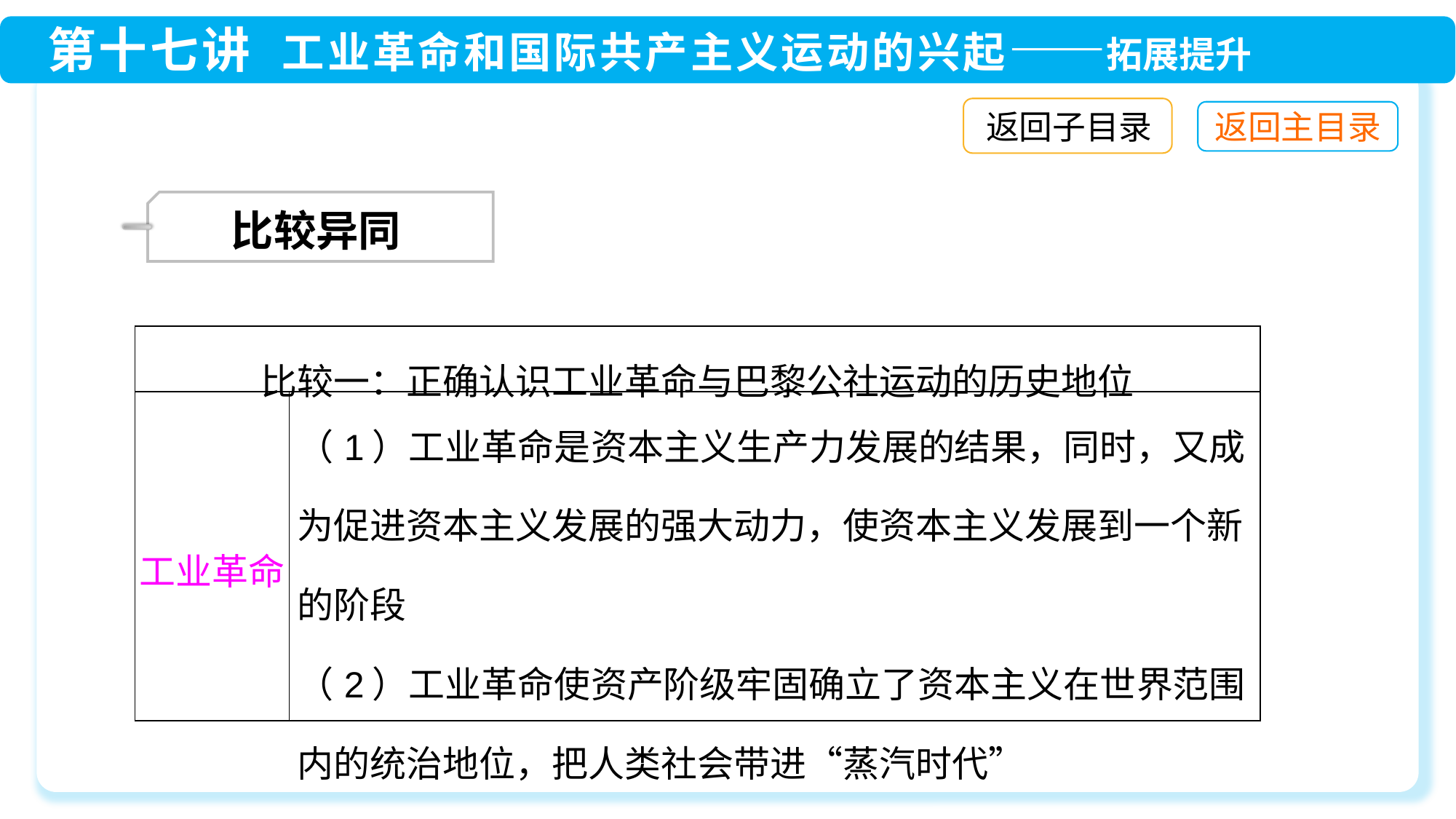

返回子目录
 比较异同

| 比较一：正确认识工业革命与巴黎公社运动的历史地位 |  |
| --- | --- |
| 工业革命 | （1）工业革命是资本主义生产力发展的结果，同时，又成为促进资本主义发展的强大动力，使资本主义发展到一个新的阶段 （2）工业革命使资产阶级牢固确立了资本主义在世界范围内的统治地位，把人类社会带进“蒸汽时代” |